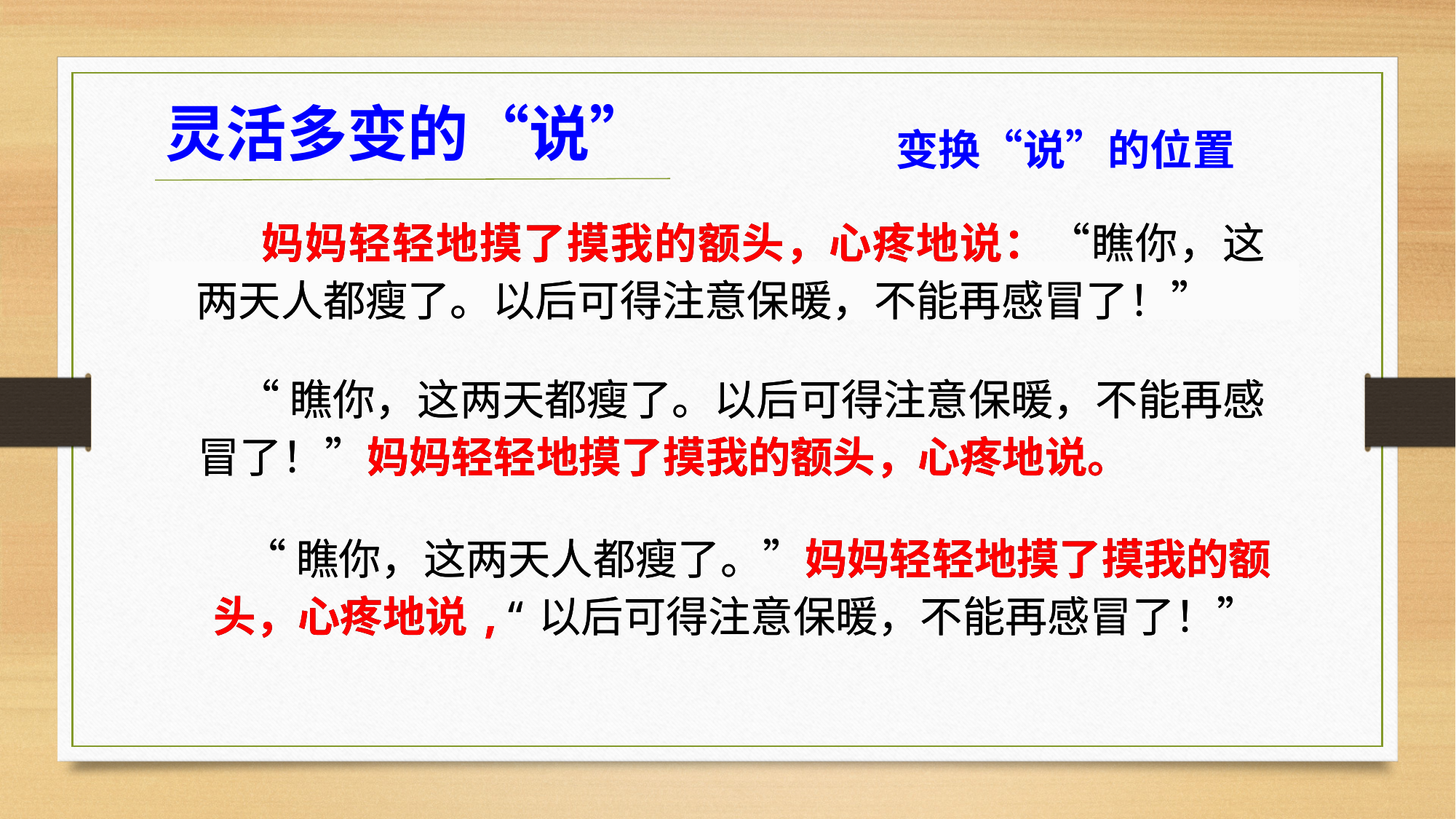

灵活多变的“说”
变换“说”的位置
   妈妈轻轻地摸了摸我的额头，心疼地说：“瞧你，这两天人都瘦了。以后可得注意保暖，不能再感冒了！”
  “瞧你，这两天都瘦了。以后可得注意保暖，不能再感冒了！”妈妈轻轻地摸了摸我的额头，心疼地说。
 “瞧你，这两天人都瘦了。”妈妈轻轻地摸了摸我的额头，心疼地说,“以后可得注意保暖，不能再感冒了！”
   妈妈轻轻地摸了摸我的额头，心疼地说：“瞧你，这两天人都瘦了。以后可得注意保暖，不能再感冒了！”
  “瞧你，这两天都瘦了。以后可得注意保暖，不能再感冒了！”妈妈轻轻地摸了摸我的额头，心疼地说。
 “瞧你，这两天人都瘦了。”妈妈轻轻地摸了摸我的额头，心疼地说,“以后可得注意保暖，不能再感冒了！”